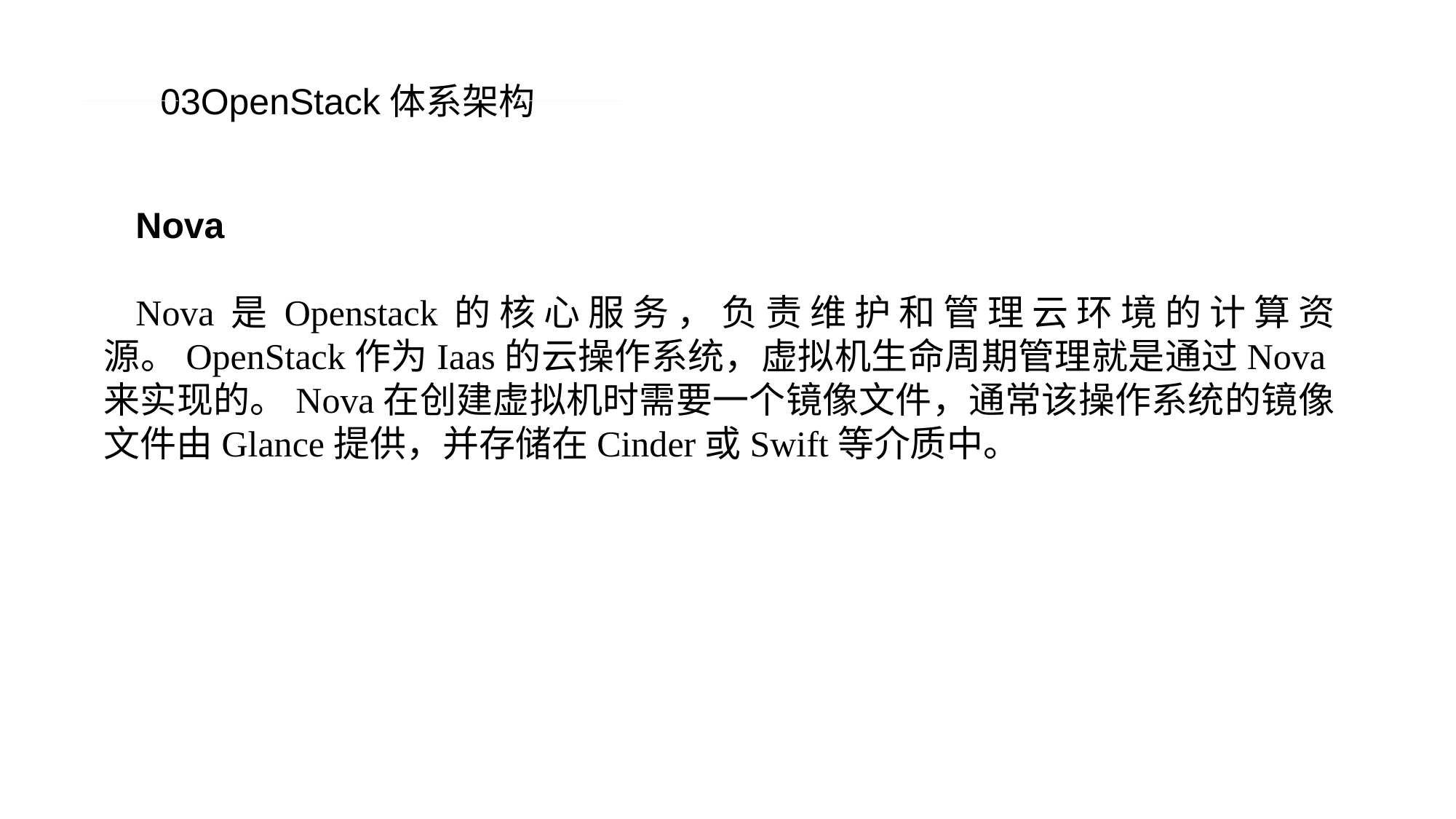

03OpenStack体系架构
Nova

Nova是Openstack的核心服务，负责维护和管理云环境的计算资源。OpenStack作为Iaas的云操作系统，虚拟机生命周期管理就是通过Nova来实现的。Nova在创建虚拟机时需要一个镜像文件，通常该操作系统的镜像文件由Glance提供，并存储在Cinder或Swift等介质中。

PPT模板 http://www.1ppt.com/moban/